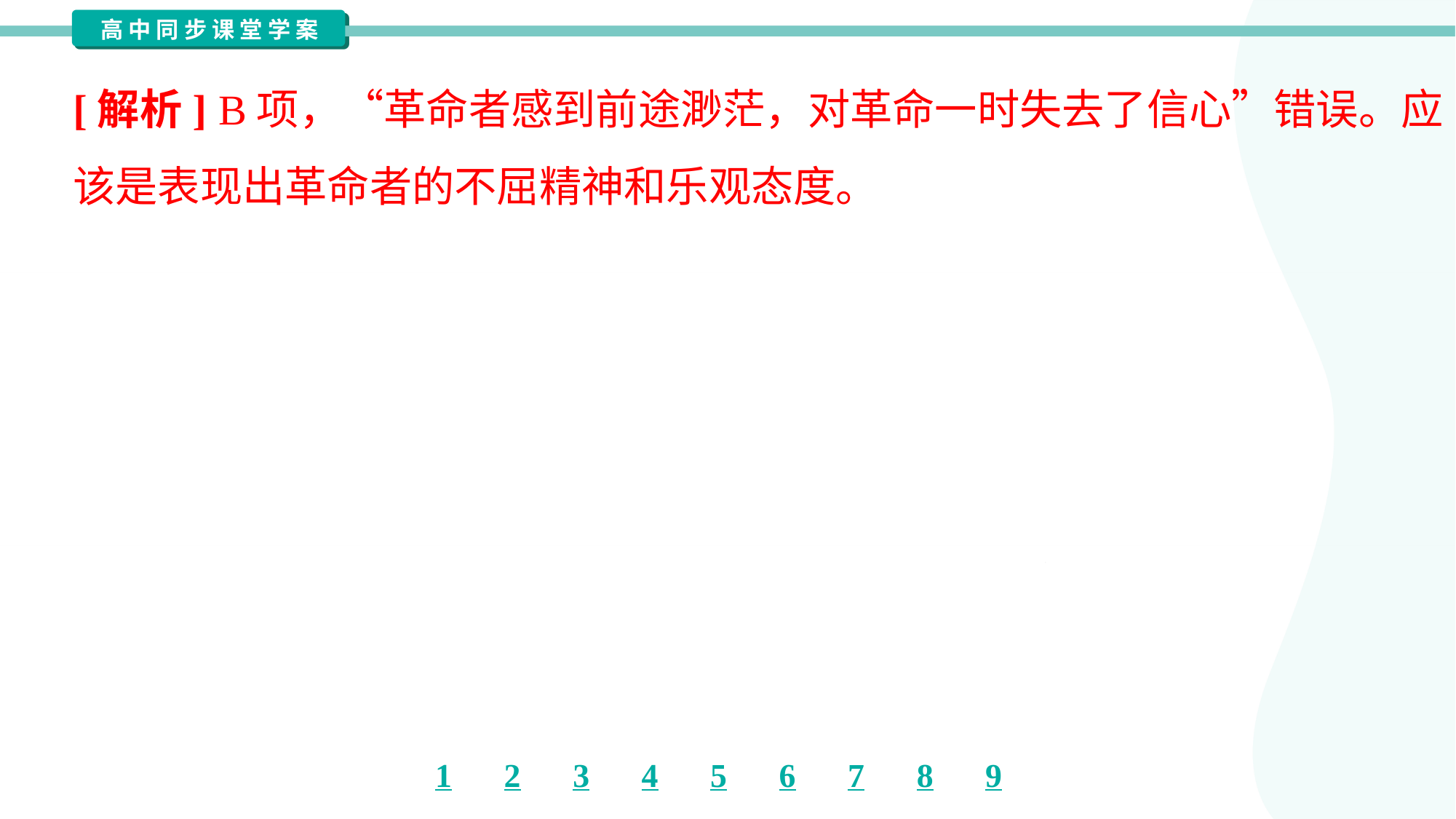

[解析] B项，“革命者感到前途渺茫，对革命一时失去了信心”错误。应
该是表现出革命者的不屈精神和乐观态度。